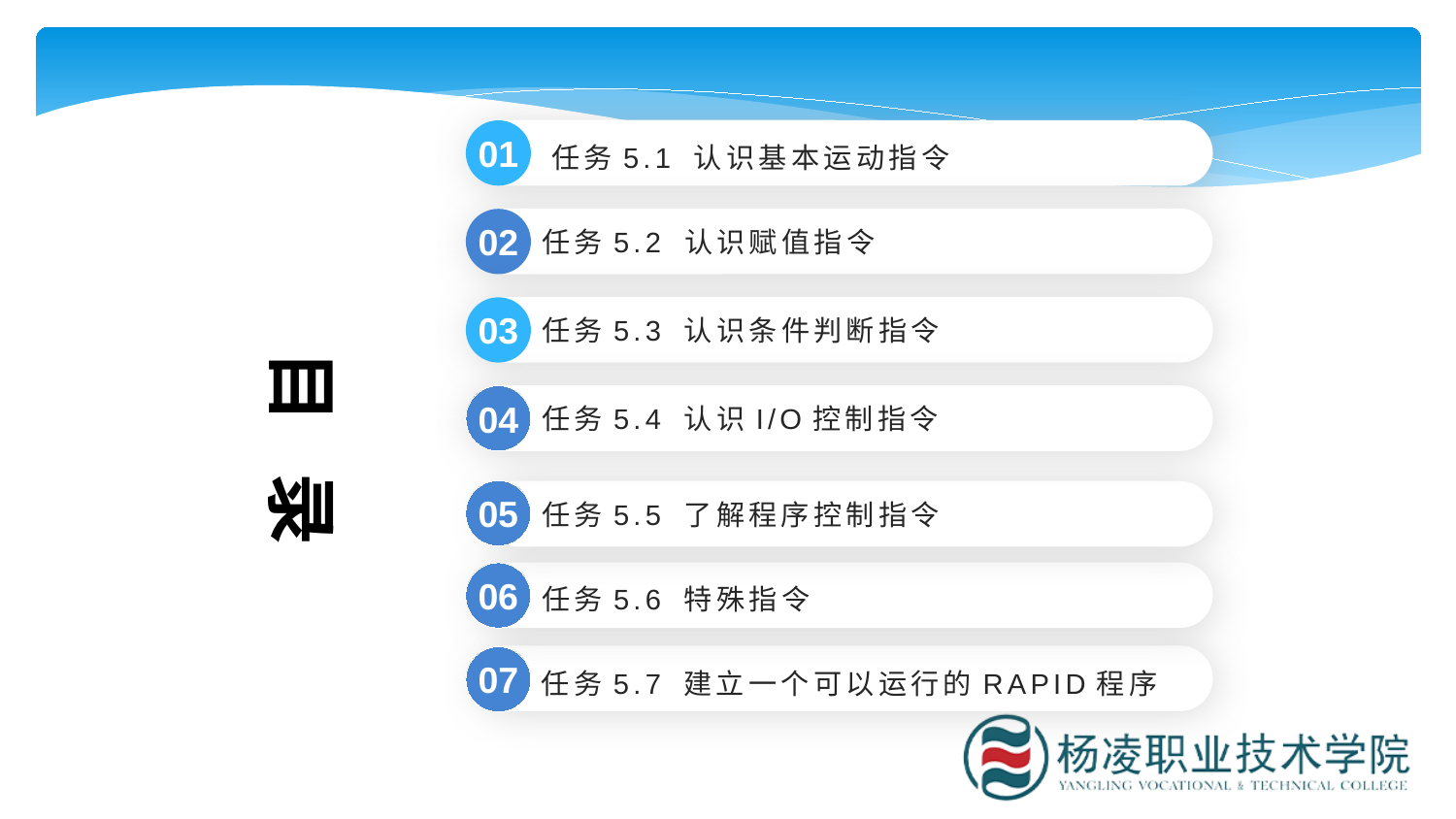

01
任务5.1 认识基本运动指令
任务5.2 认识赋值指令

02

任务5.3 认识条件判断指令
03
目   录
任务5.4 认识I/O控制指令

04
05

任务5.5 了解程序控制指令

06
任务5.6 特殊指令

07
任务5.7 建立一个可以运行的RAPID程序